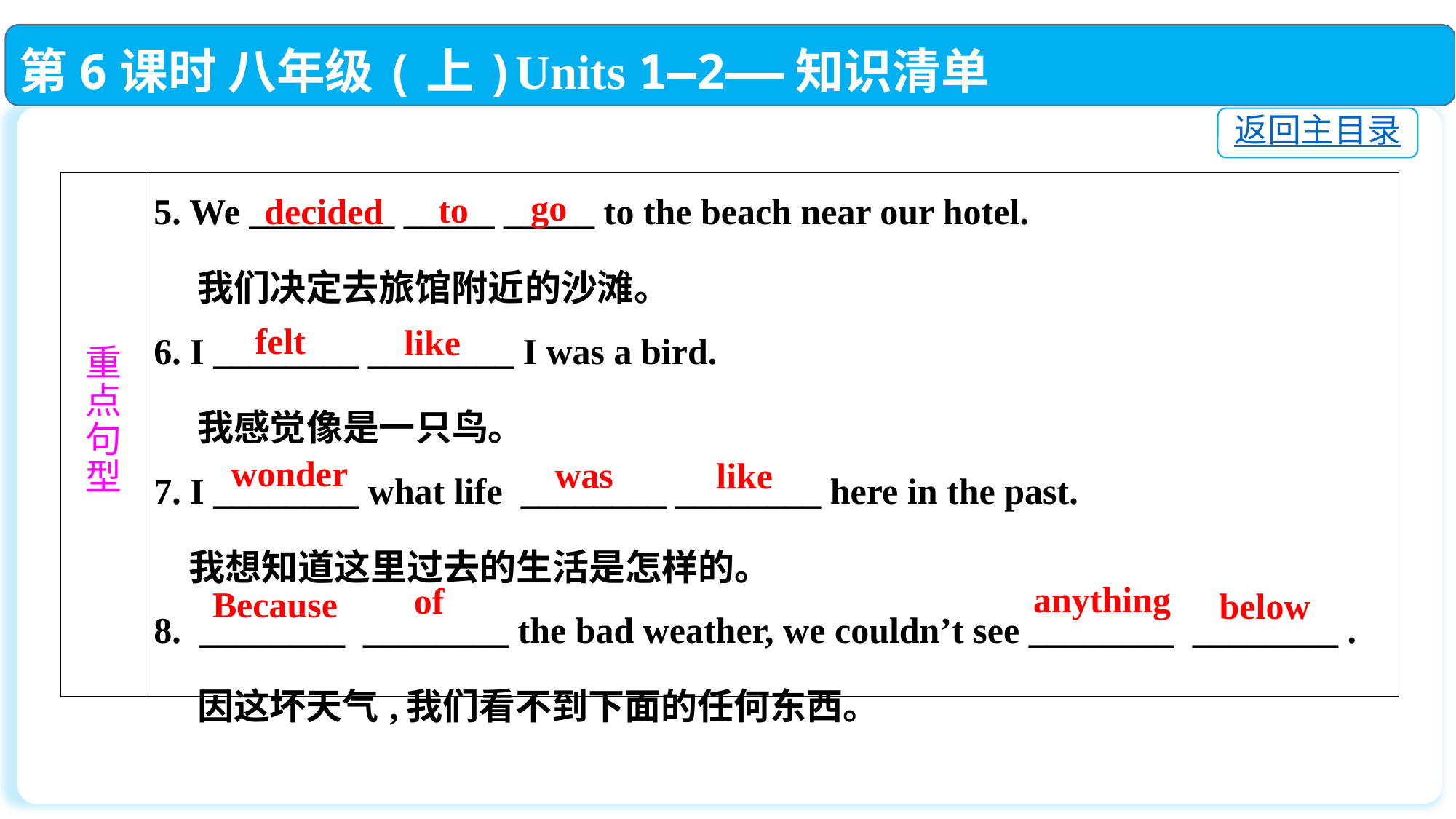

第6课时 八年级(上)Units 1—2——知识清单

返回主目录
| 重 点 句 型 | 5. We \_\_\_\_\_\_\_\_ \_\_\_\_\_ \_\_\_\_\_ to the beach near our hotel. 我们决定去旅馆附近的沙滩。 6. I \_\_\_\_\_\_\_\_ \_\_\_\_\_\_\_\_ I was a bird. 我感觉像是一只鸟。 7. I \_\_\_\_\_\_\_\_ what life \_\_\_\_\_\_\_\_ \_\_\_\_\_\_\_\_ here in the past. 我想知道这里过去的生活是怎样的。 8. \_\_\_\_\_\_\_\_ \_\_\_\_\_\_\_\_ the bad weather, we couldn’t see \_\_\_\_\_\_\_\_ \_\_\_\_\_\_\_\_ . 因这坏天气,我们看不到下面的任何东西。 |
| --- | --- |
go
to
decided

felt
like
wonder
was
like
anything
of
Because
below